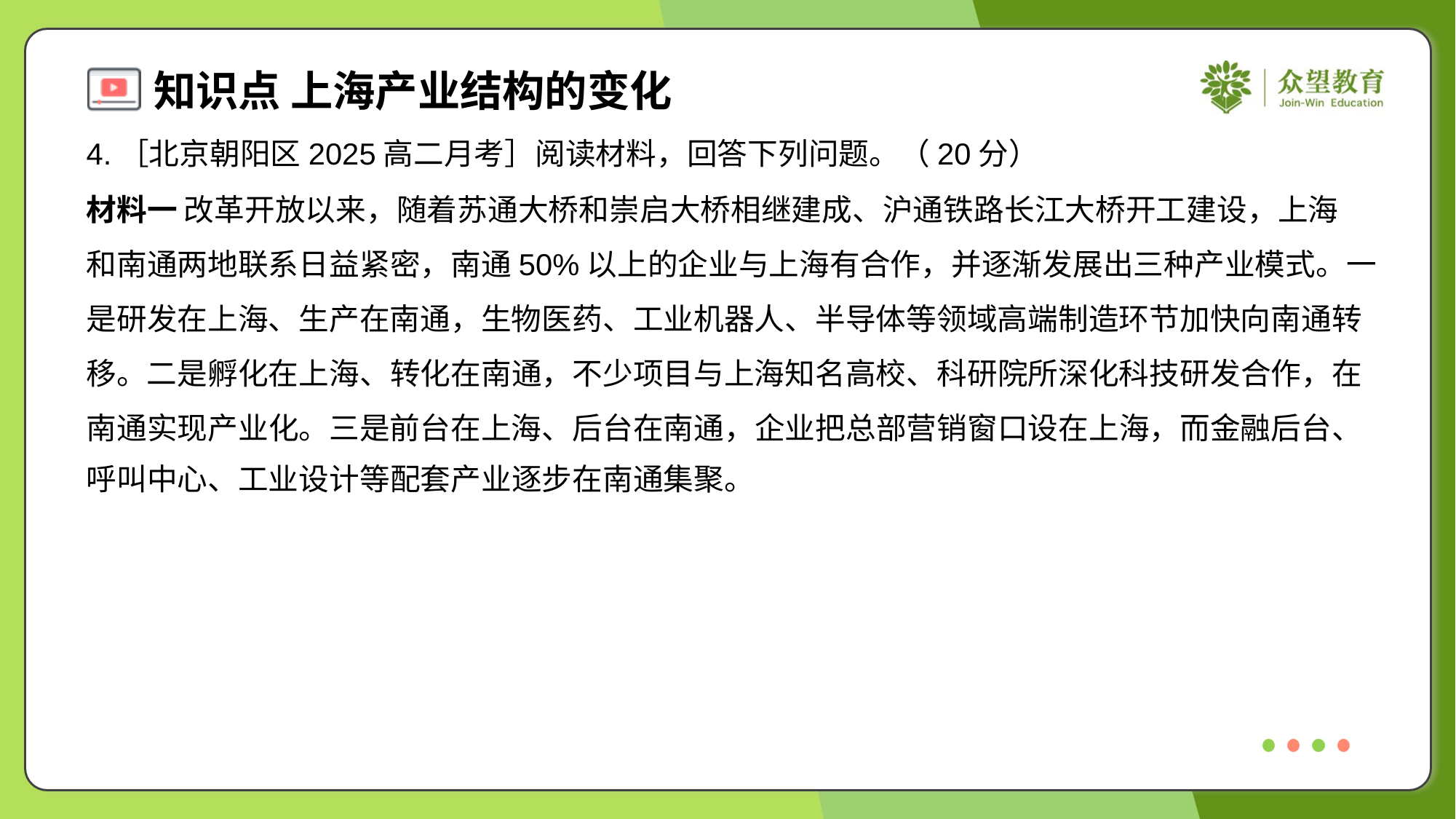

4.［北京朝阳区2025高二月考］阅读材料，回答下列问题。（20分）
材料一 改革开放以来，随着苏通大桥和崇启大桥相继建成、沪通铁路长江大桥开工建设，上海
和南通两地联系日益紧密，南通50%以上的企业与上海有合作，并逐渐发展出三种产业模式。一
是研发在上海、生产在南通，生物医药、工业机器人、半导体等领域高端制造环节加快向南通转
移。二是孵化在上海、转化在南通，不少项目与上海知名高校、科研院所深化科技研发合作，在
南通实现产业化。三是前台在上海、后台在南通，企业把总部营销窗口设在上海，而金融后台、
呼叫中心、工业设计等配套产业逐步在南通集聚。